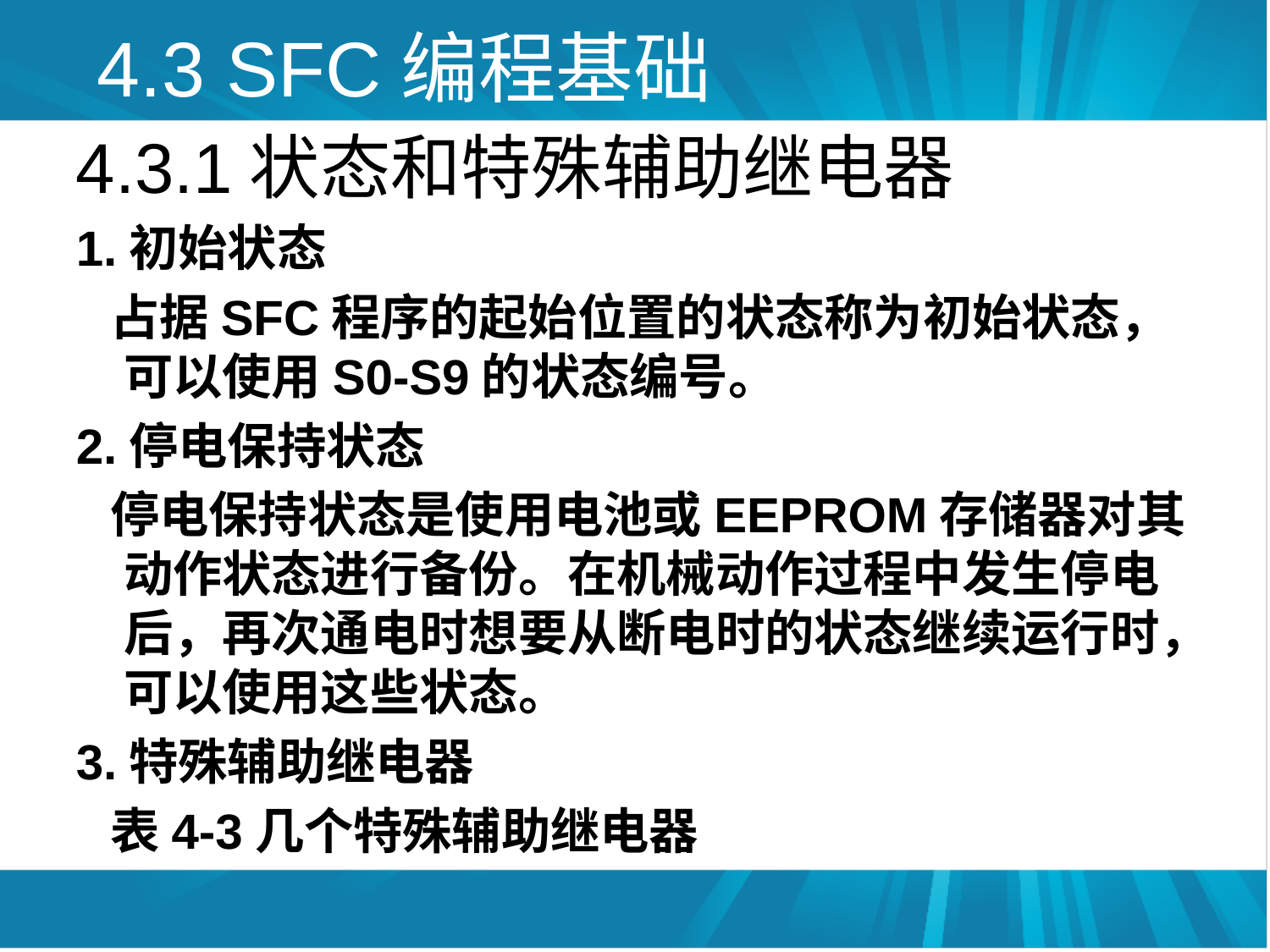

# 4.3 SFC编程基础
4.3.1状态和特殊辅助继电器
1.初始状态
  占据SFC程序的起始位置的状态称为初始状态，可以使用S0-S9的状态编号。
2.停电保持状态
  停电保持状态是使用电池或EEPROM存储器对其动作状态进行备份。在机械动作过程中发生停电后，再次通电时想要从断电时的状态继续运行时，可以使用这些状态。
3.特殊辅助继电器
  表4-3几个特殊辅助继电器